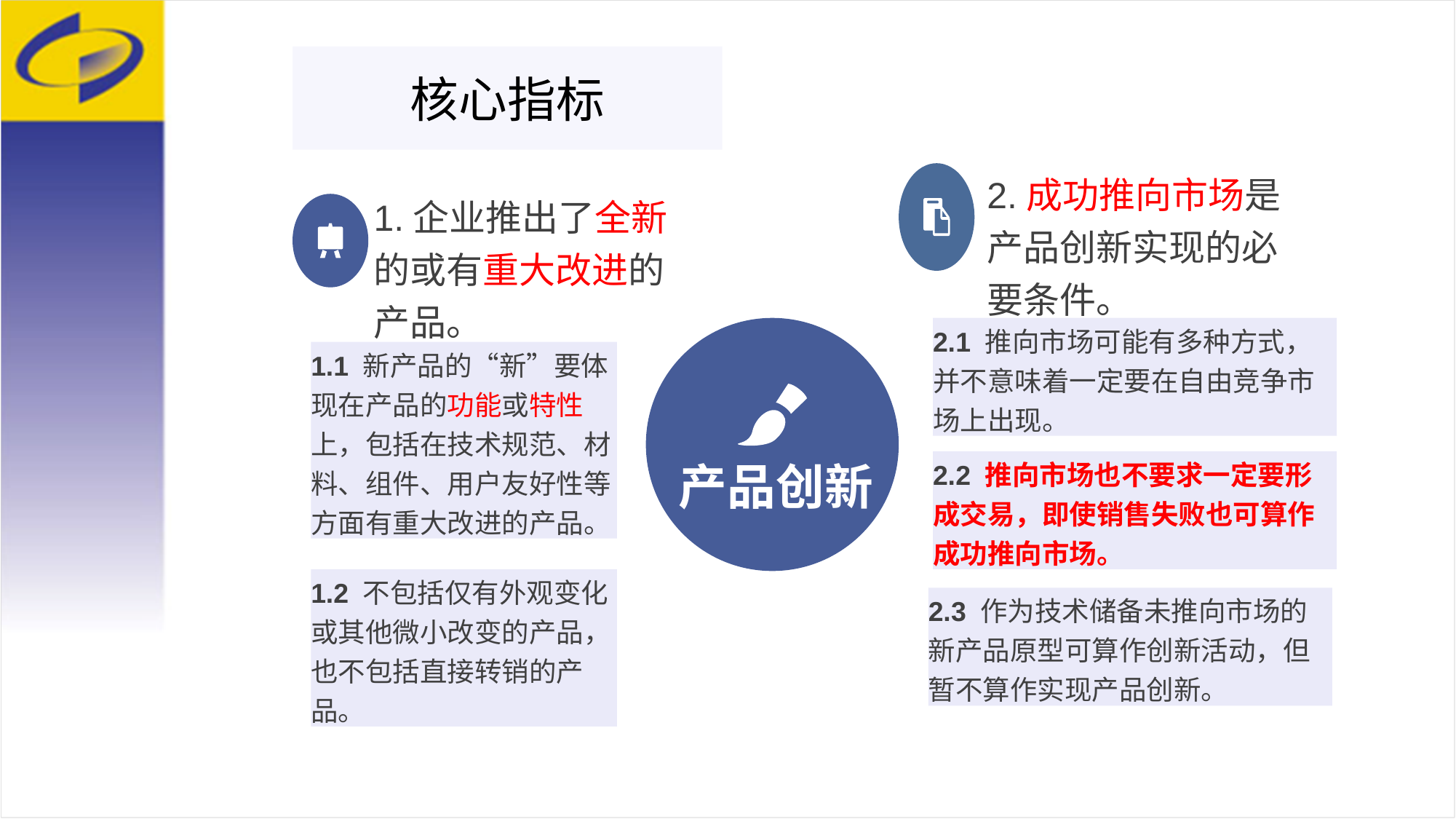

核心指标

2.成功推向市场是产品创新实现的必要条件。

2.1 推向市场可能有多种方式，并不意味着一定要在自由竞争市场上出现。
2.2 推向市场也不要求一定要形成交易，即使销售失败也可算作成功推向市场。
2.3 作为技术储备未推向市场的新产品原型可算作创新活动，但暂不算作实现产品创新。
1.企业推出了全新的或有重大改进的产品。

1.1 新产品的“新”要体现在产品的功能或特性上，包括在技术规范、材料、组件、用户友好性等方面有重大改进的产品。
1.2 不包括仅有外观变化或其他微小改变的产品，也不包括直接转销的产品。

产品创新

21